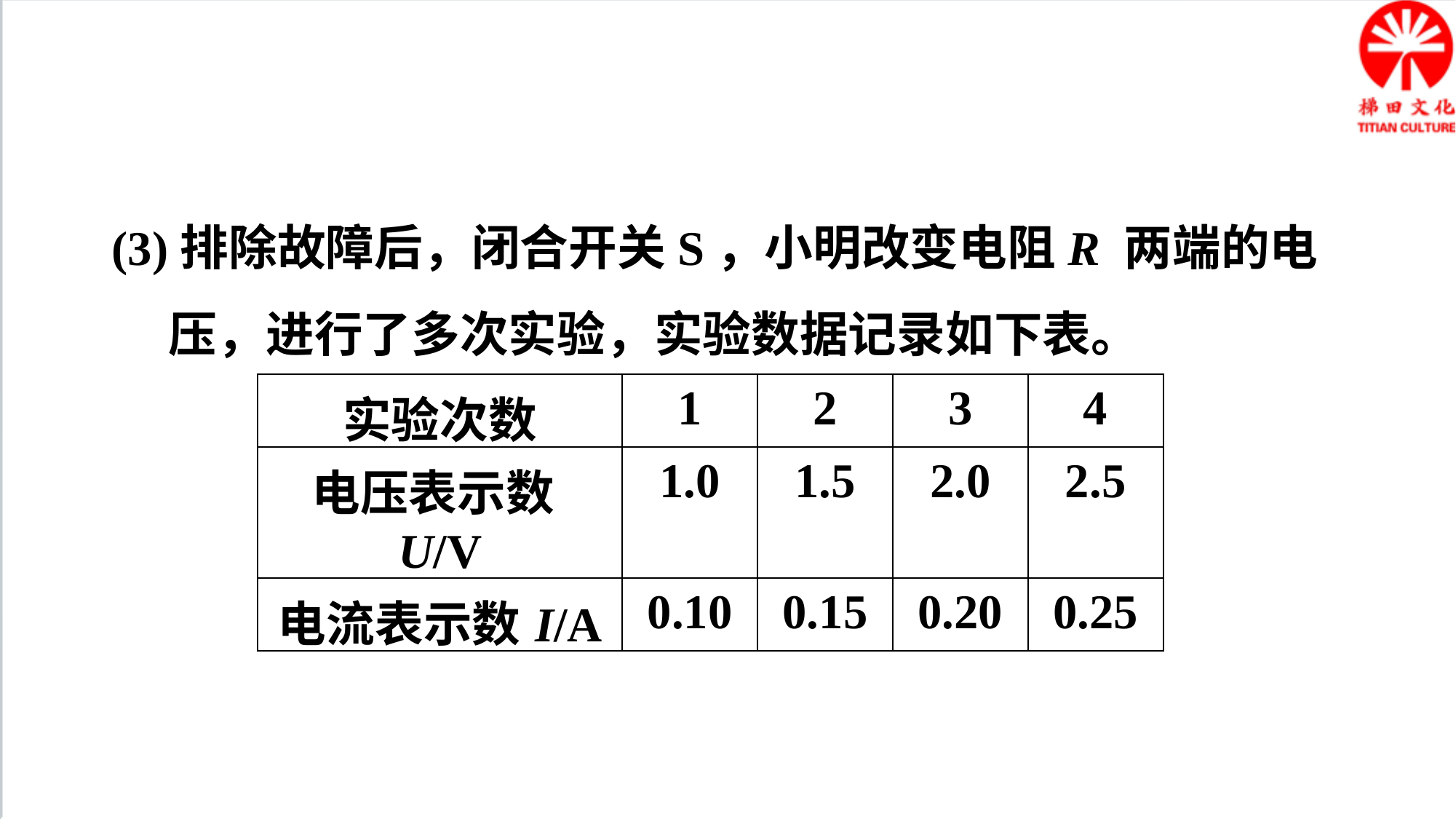

(3)排除故障后，闭合开关S，小明改变电阻R 两端的电压，进行了多次实验，实验数据记录如下表。
| 实验次数 | 1 | 2 | 3 | 4 |
| --- | --- | --- | --- | --- |
| 电压表示数U/V | 1.0 | 1.5 | 2.0 | 2.5 |
| 电流表示数I/A | 0.10 | 0.15 | 0.20 | 0.25 |